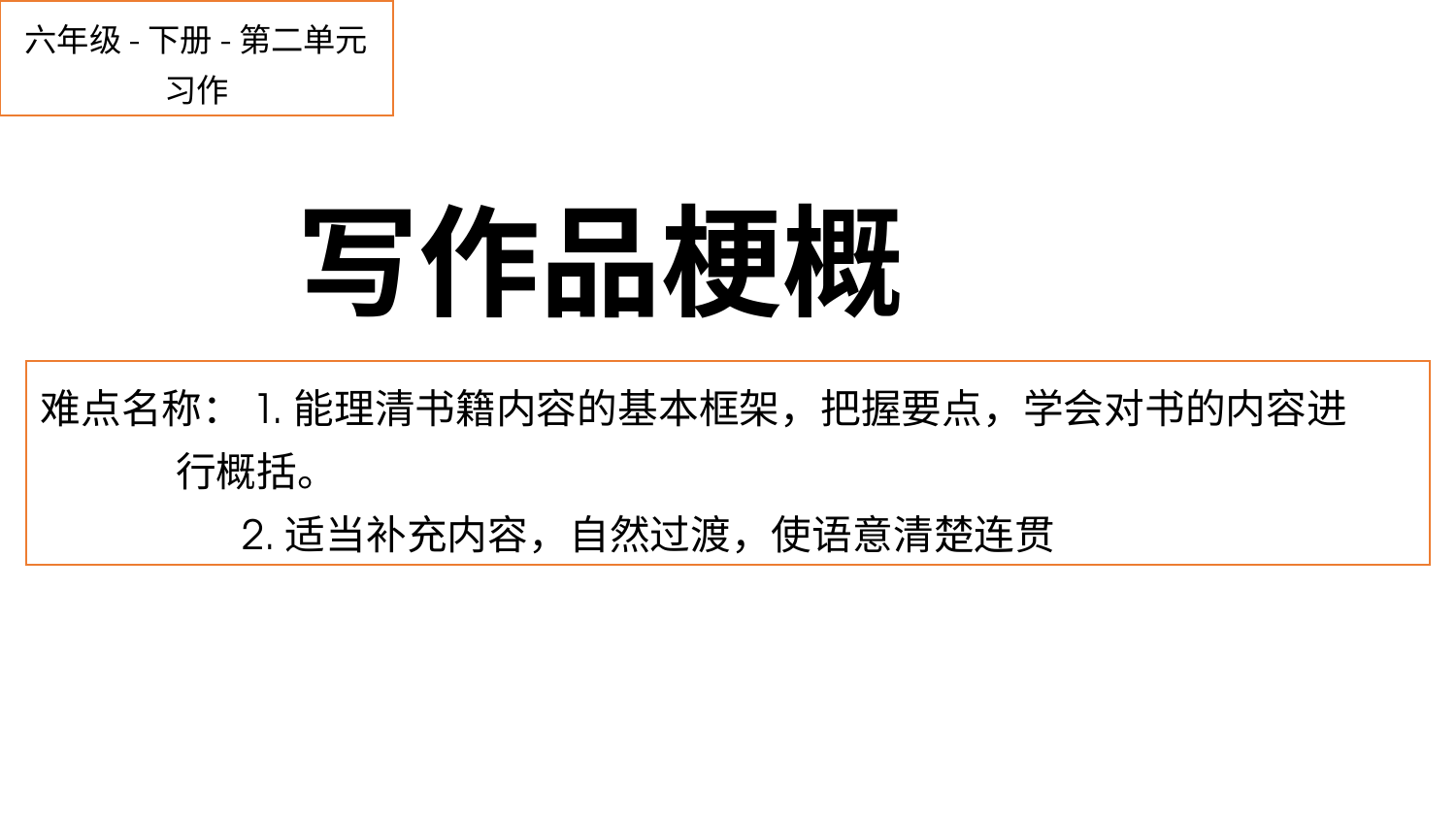

六年级-下册-第二单元 习作
写作品梗概
难点名称：1.能理清书籍内容的基本框架，把握要点，学会对书的内容进
              行概括。
	     2.适当补充内容，自然过渡，使语意清楚连贯